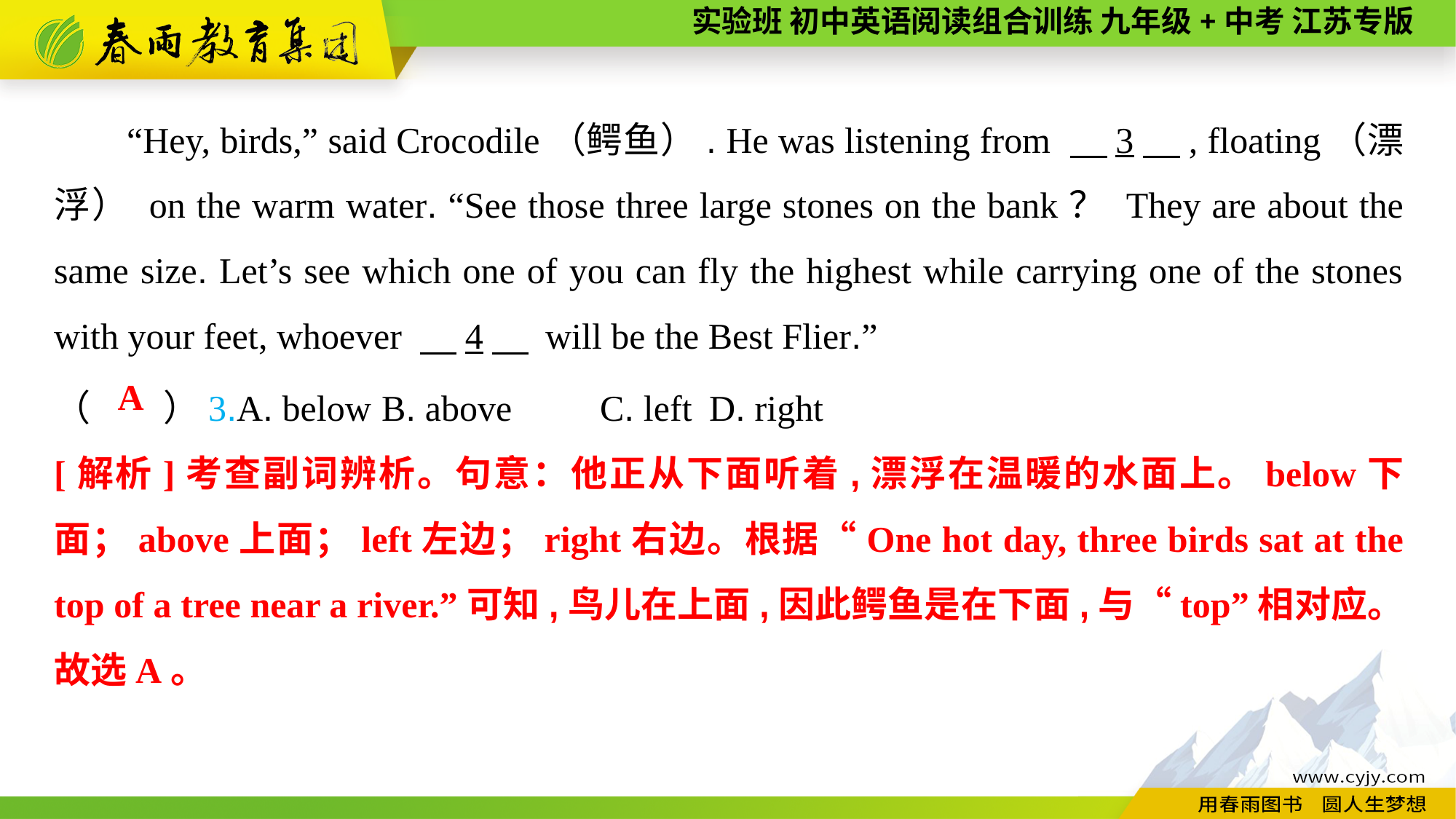

“Hey, birds,” said Crocodile（鳄鱼）. He was listening from 　3　, floating（漂浮） on the warm water. “See those three large stones on the bank？ They are about the same size. Let’s see which one of you can fly the highest while carrying one of the stones with your feet, whoever 　4　 will be the Best Flier.”
（　　）3.A. below	B. above	C. left	D. right
A
[解析]考查副词辨析。句意：他正从下面听着,漂浮在温暖的水面上。below下面；above上面；left左边；right右边。根据“One hot day, three birds sat at the top of a tree near a river.”可知,鸟儿在上面,因此鳄鱼是在下面,与“top”相对应。故选A。